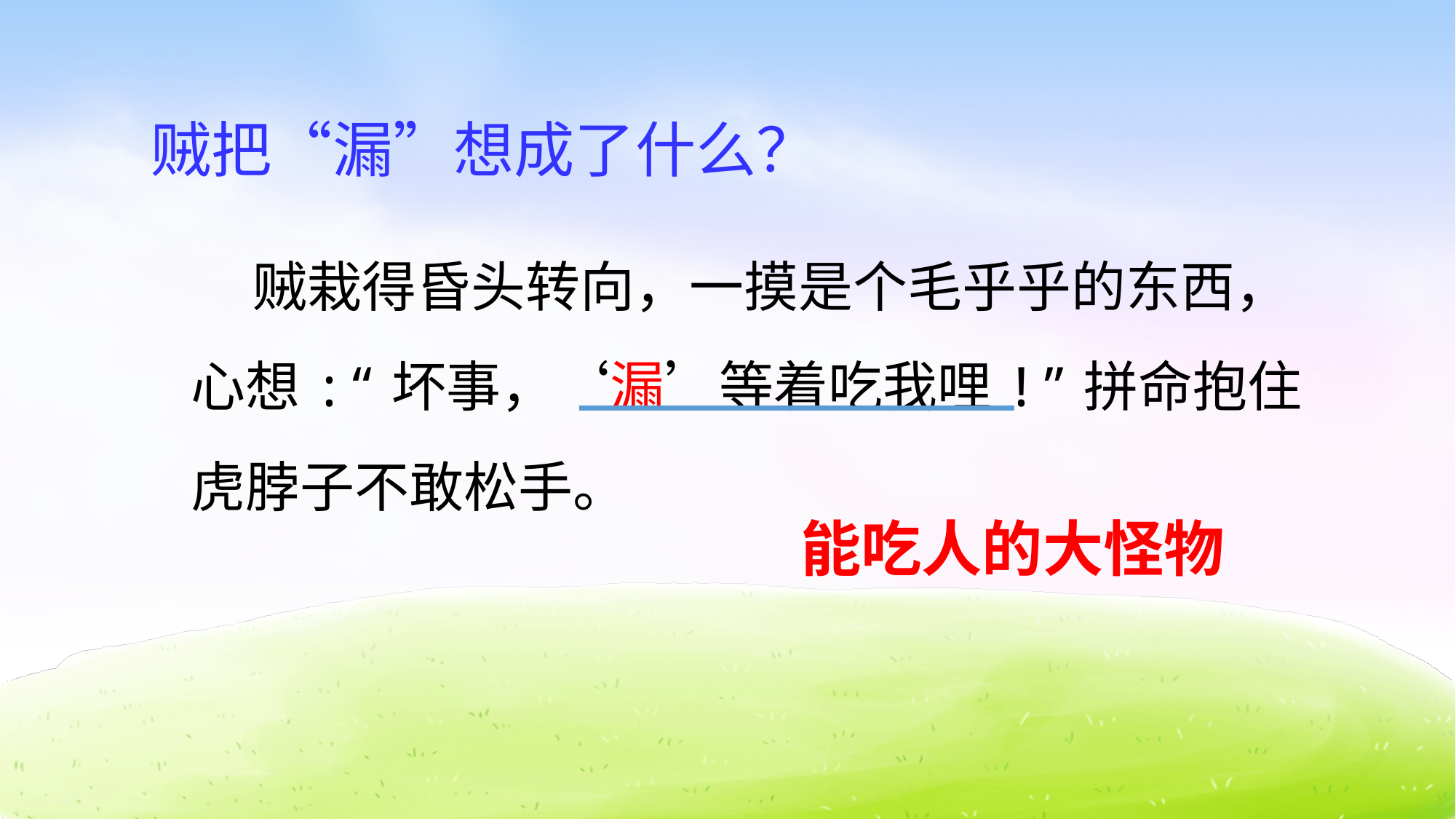

贼把“漏”想成了什么？
    贼栽得昏头转向，一摸是个毛乎乎的东西， 心想:“坏事，‘漏’等着吃我哩!”拼命抱住虎脖子不敢松手。
能吃人的大怪物